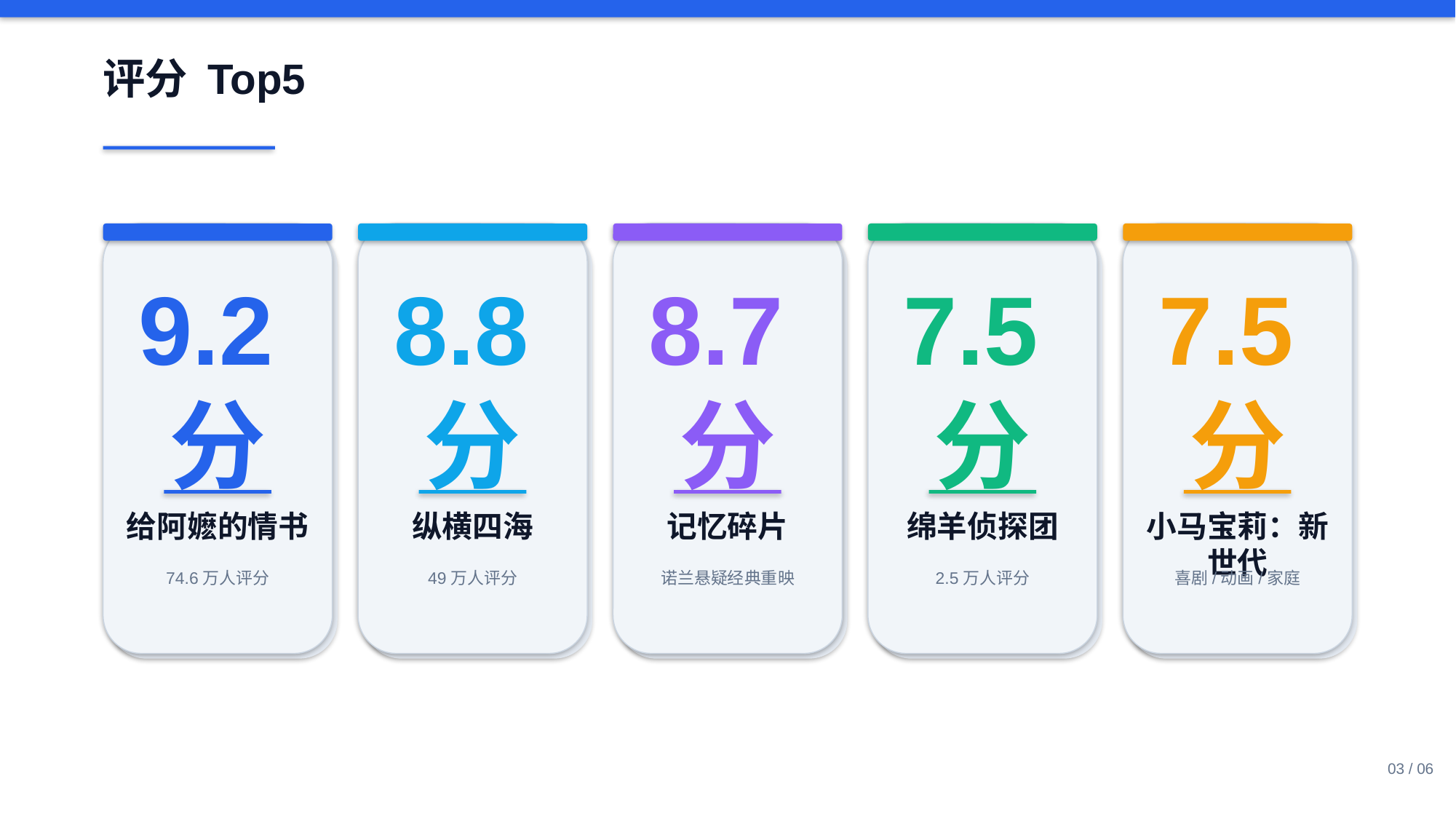

评分 Top5

9.2分
8.8分
8.7分
7.5分
7.5分

给阿嬷的情书
纵横四海
记忆碎片
绵羊侦探团
小马宝莉：新世代
74.6万人评分
49万人评分
诺兰悬疑经典重映
2.5万人评分
喜剧/动画/家庭
03 / 06